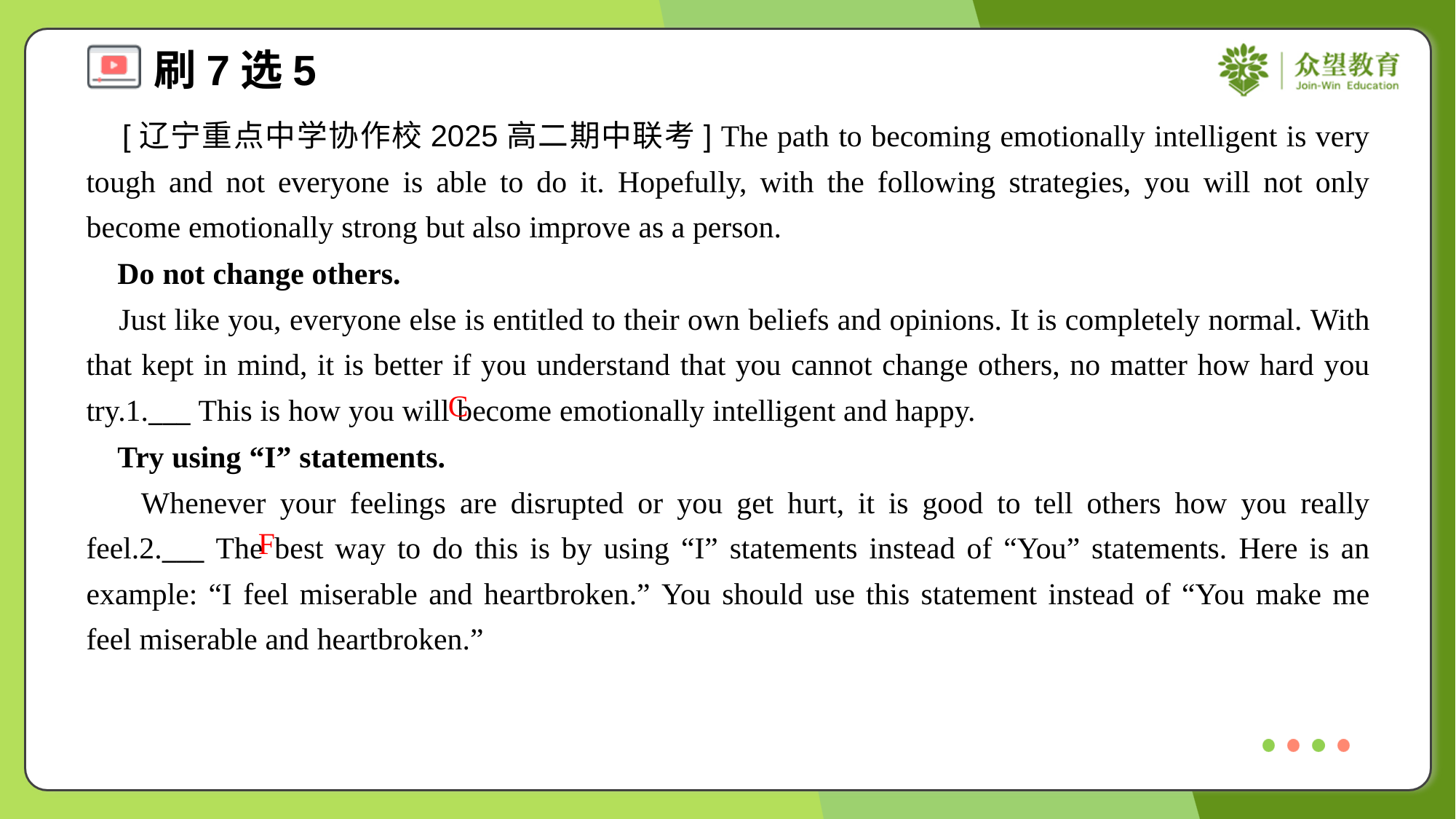

[辽宁重点中学协作校2025高二期中联考] The path to becoming emotionally intelligent is very tough and not everyone is able to do it. Hopefully, with the following strategies, you will not only become emotionally strong but also improve as a person.
    Do not change others.
    Just like you, everyone else is entitled to their own beliefs and opinions. It is completely normal. With that kept in mind, it is better if you understand that you cannot change others, no matter how hard you try.1.___ This is how you will become emotionally intelligent and happy.
C
    Try using “I” statements.
    Whenever your feelings are disrupted or you get hurt, it is good to tell others how you really feel.2.___ The best way to do this is by using “I” statements instead of “You” statements. Here is an example: “I feel miserable and heartbroken.” You should use this statement instead of “You make me feel miserable and heartbroken.”
F